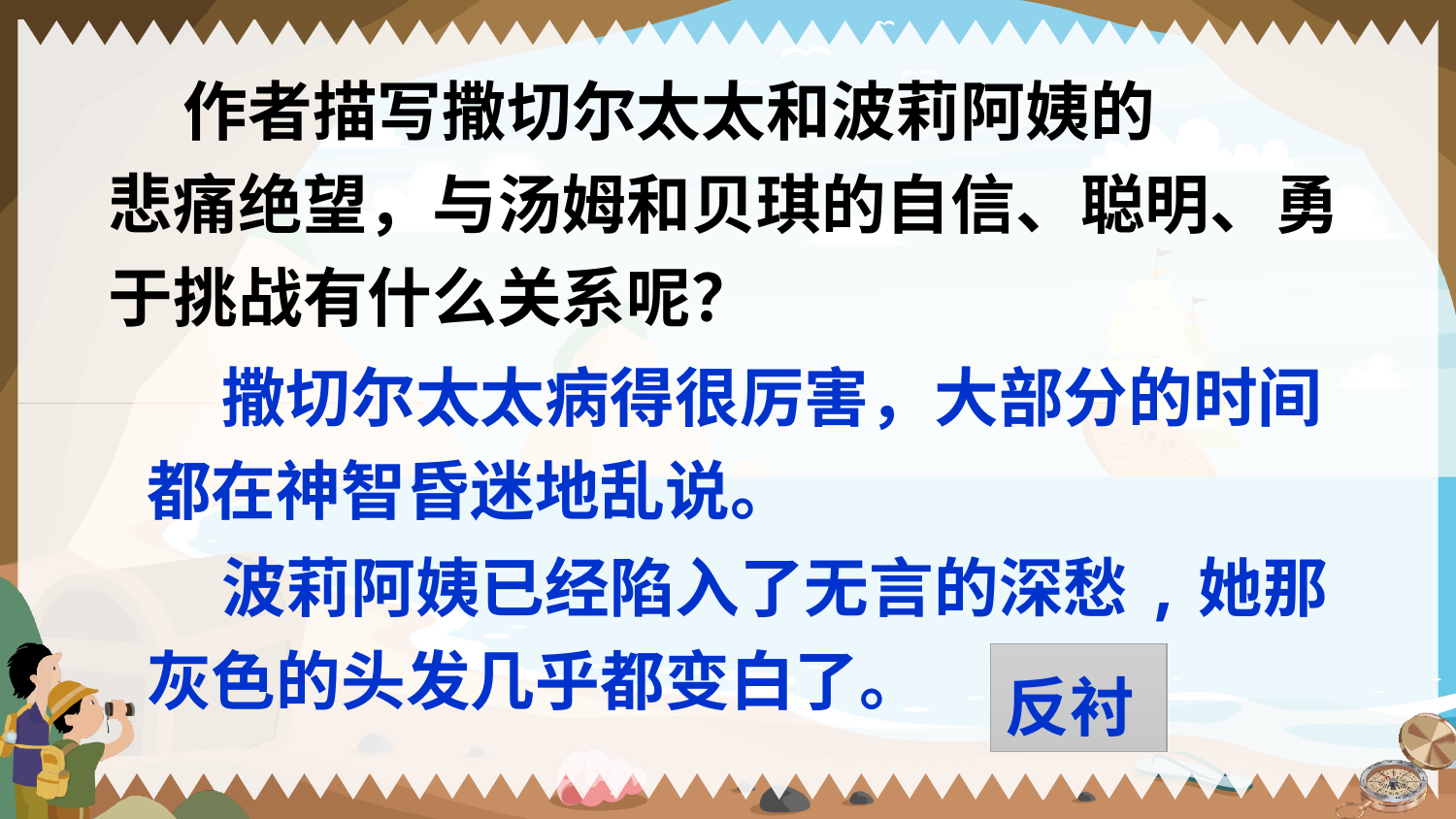

作者描写撒切尔太太和波莉阿姨的
悲痛绝望，与汤姆和贝琪的自信、聪明、勇于挑战有什么关系呢？
    撒切尔太太病得很厉害，大部分的时间都在神智昏迷地乱说。
    波莉阿姨已经陷入了无言的深愁,她那灰色的头发几乎都变白了。
反衬